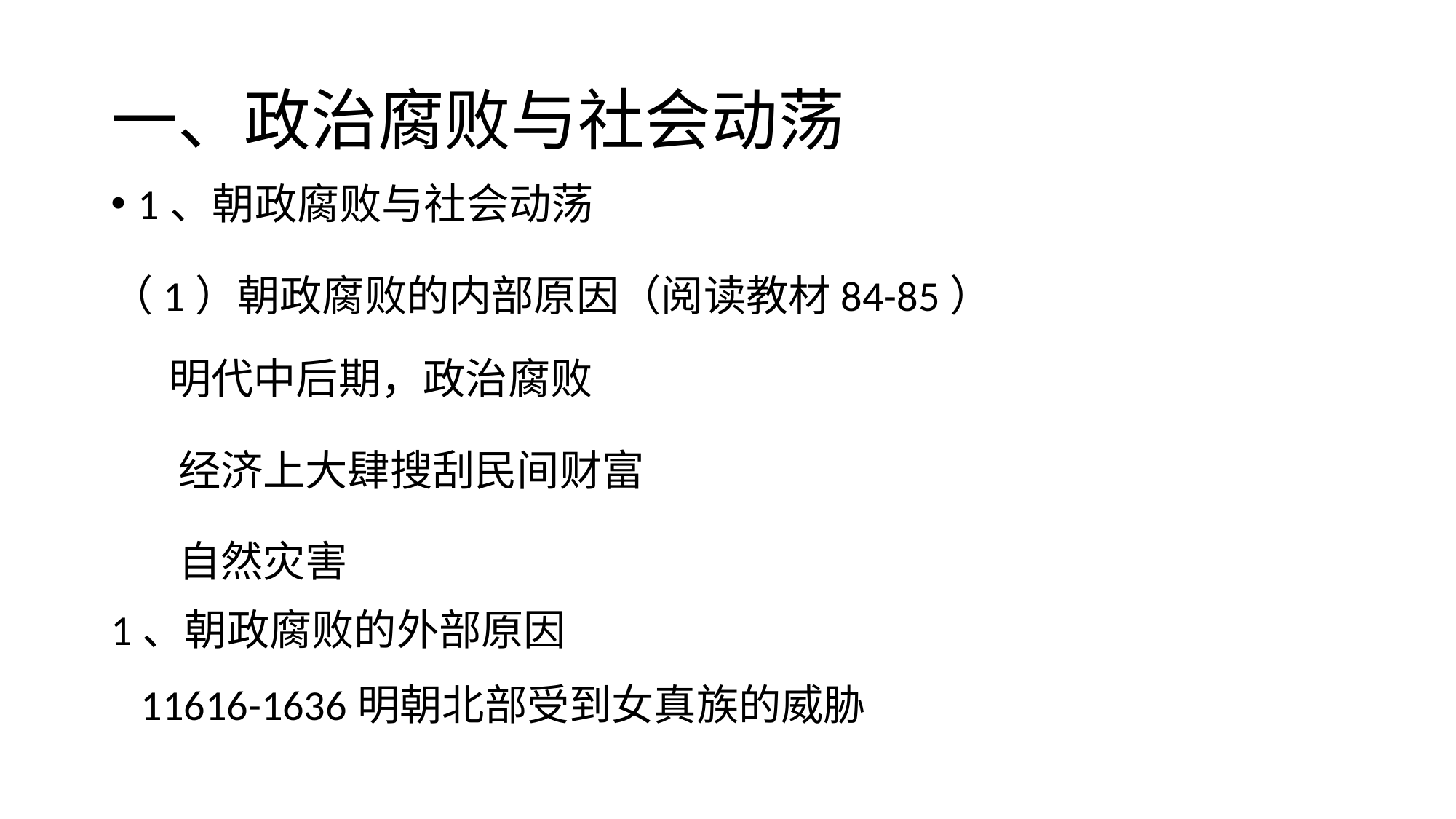

# 一、政治腐败与社会动荡
1、朝政腐败与社会动荡
（1）朝政腐败的内部原因（阅读教材84-85）

 明代中后期，政治腐败
  经济上大肆搜刮民间财富
  自然灾害

1、朝政腐败的外部原因
11616-1636明朝北部受到女真族的威胁